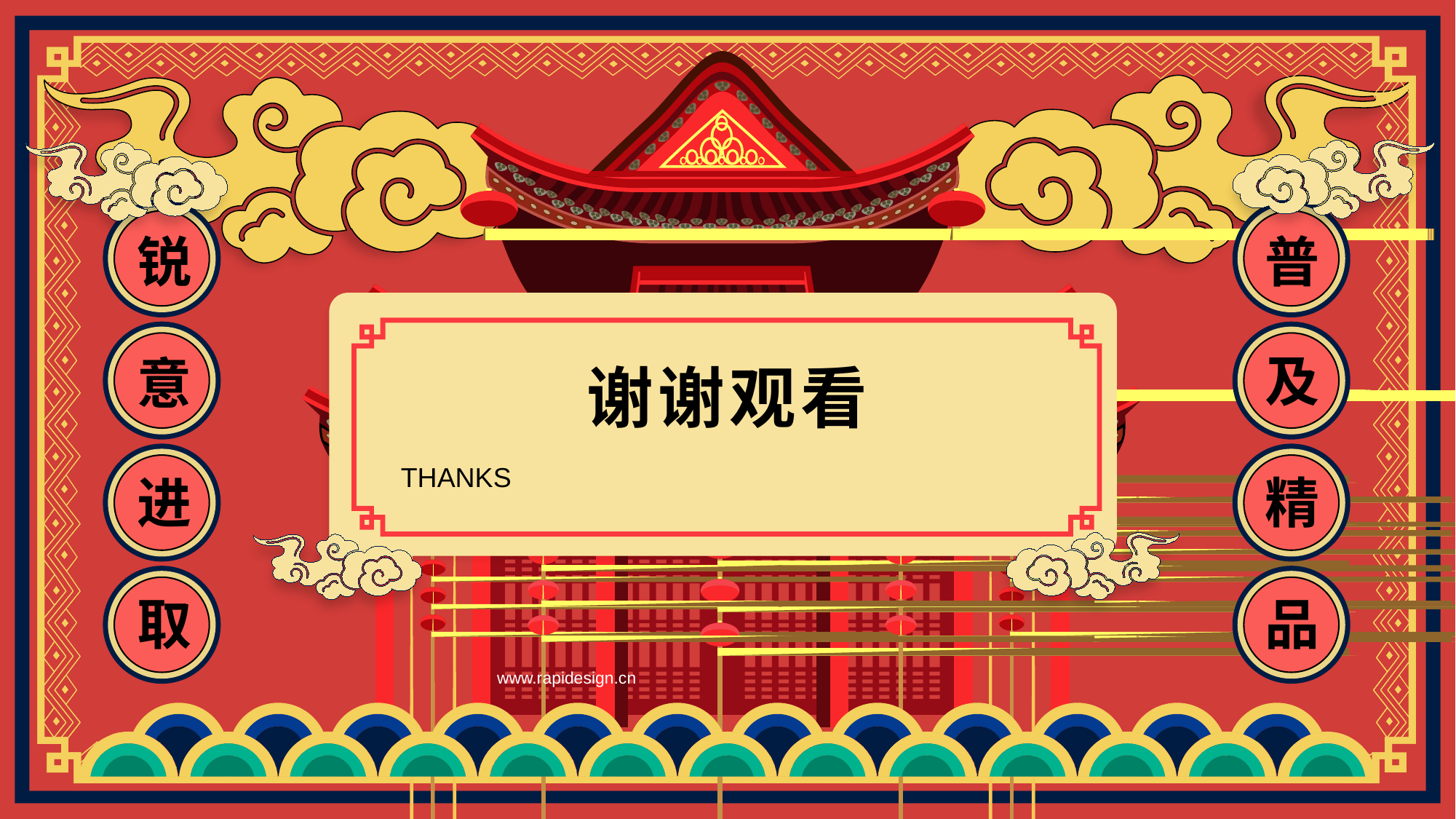

锐

普

意

及
谢谢观看

进

精
THANKS

取

品
www.rapidesign.cn